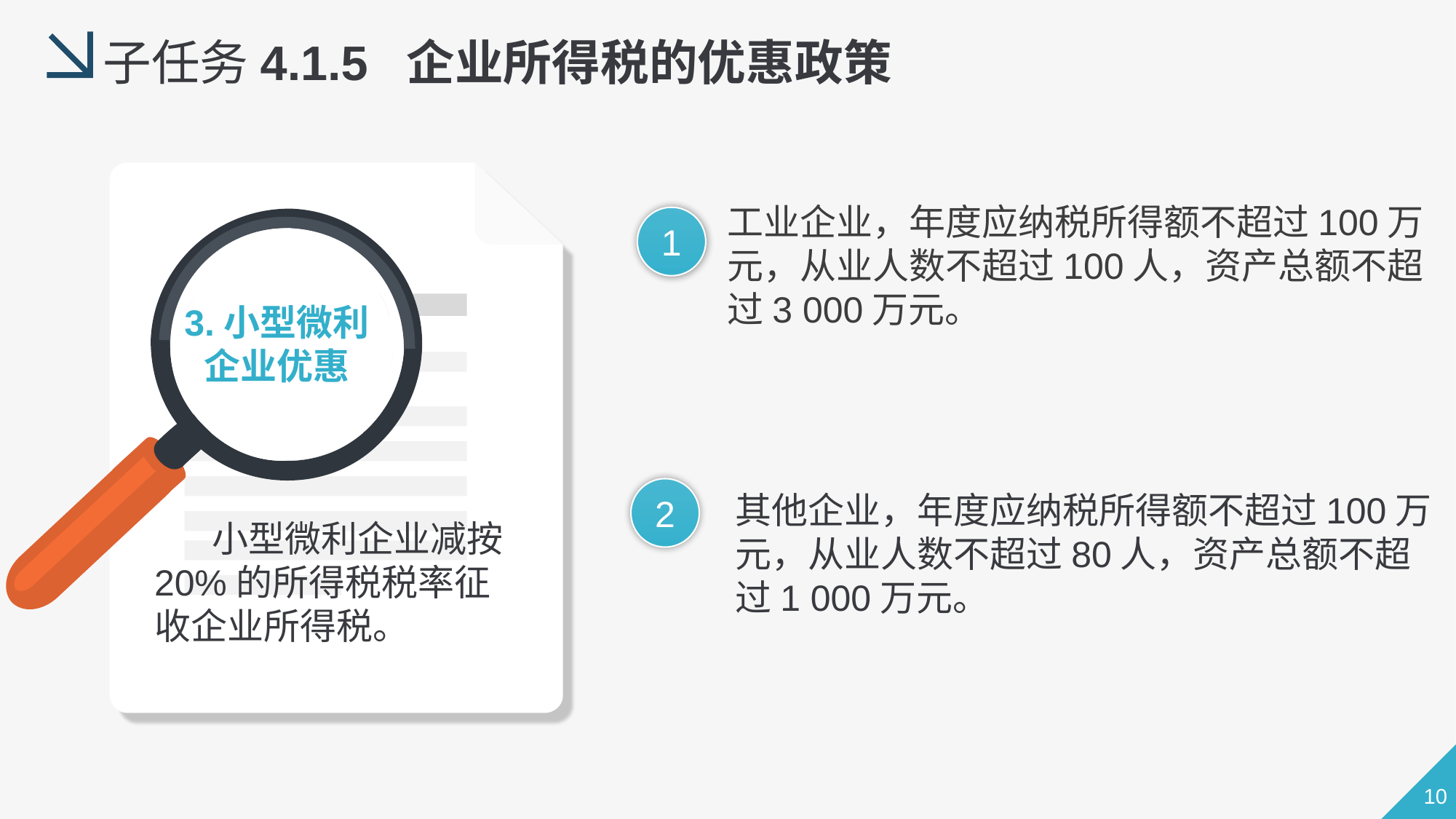

子任务4.1.5  企业所得税的优惠政策

工业企业，年度应纳税所得额不超过100万元，从业人数不超过100人，资产总额不超过3 000万元。

1
3.小型微利企业优惠
2
其他企业，年度应纳税所得额不超过100万元，从业人数不超过80人，资产总额不超过1 000万元。
      小型微利企业减按20%的所得税税率征收企业所得税。